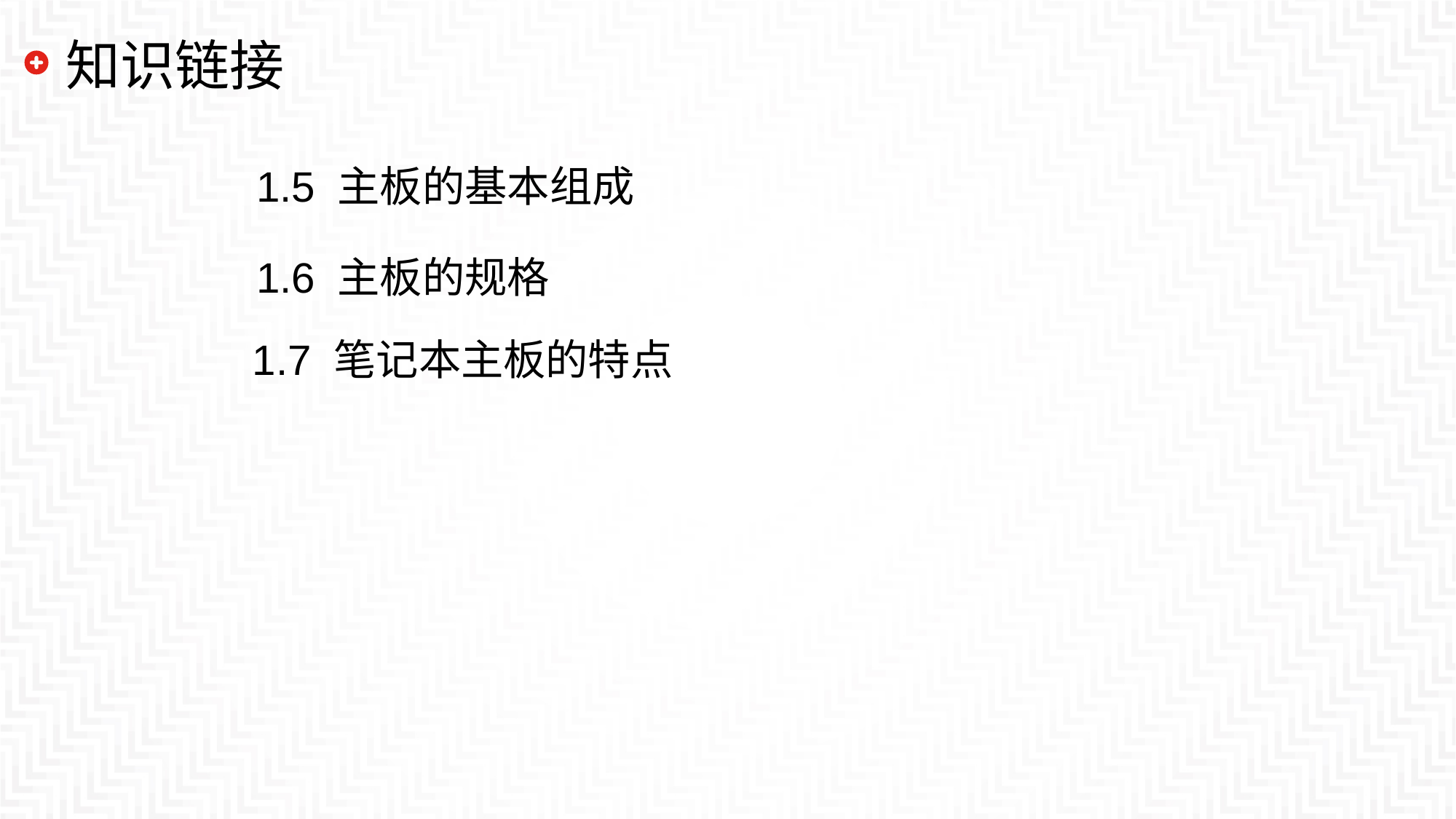

# 知识链接
1.5 主板的基本组成

1.6 主板的规格
1.7 笔记本主板的特点